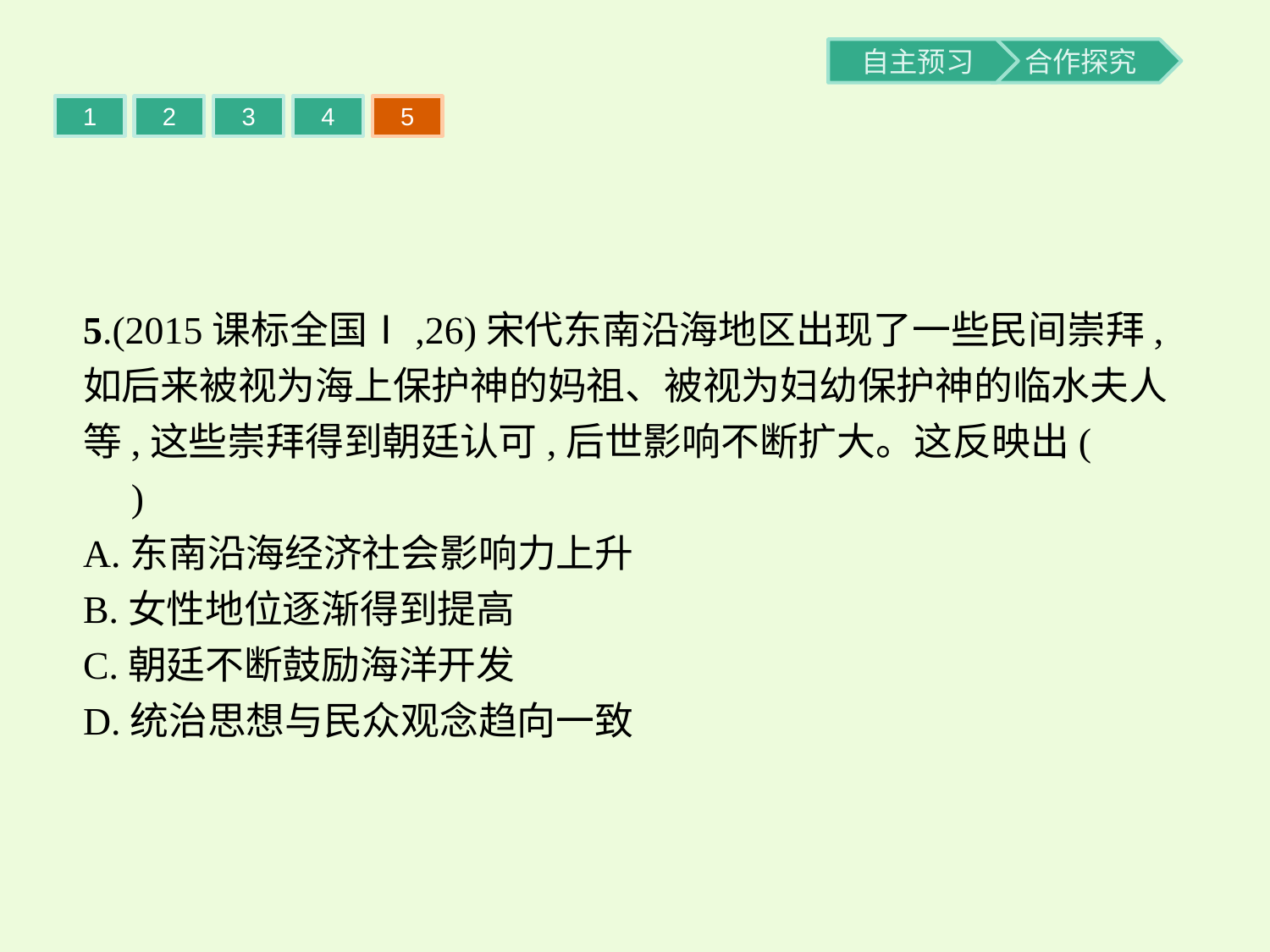

1
2
3
4
5
5.(2015课标全国Ⅰ,26)宋代东南沿海地区出现了一些民间崇拜,如后来被视为海上保护神的妈祖、被视为妇幼保护神的临水夫人等,这些崇拜得到朝廷认可,后世影响不断扩大。这反映出(　　)
A.东南沿海经济社会影响力上升
B.女性地位逐渐得到提高
C.朝廷不断鼓励海洋开发
D.统治思想与民众观念趋向一致